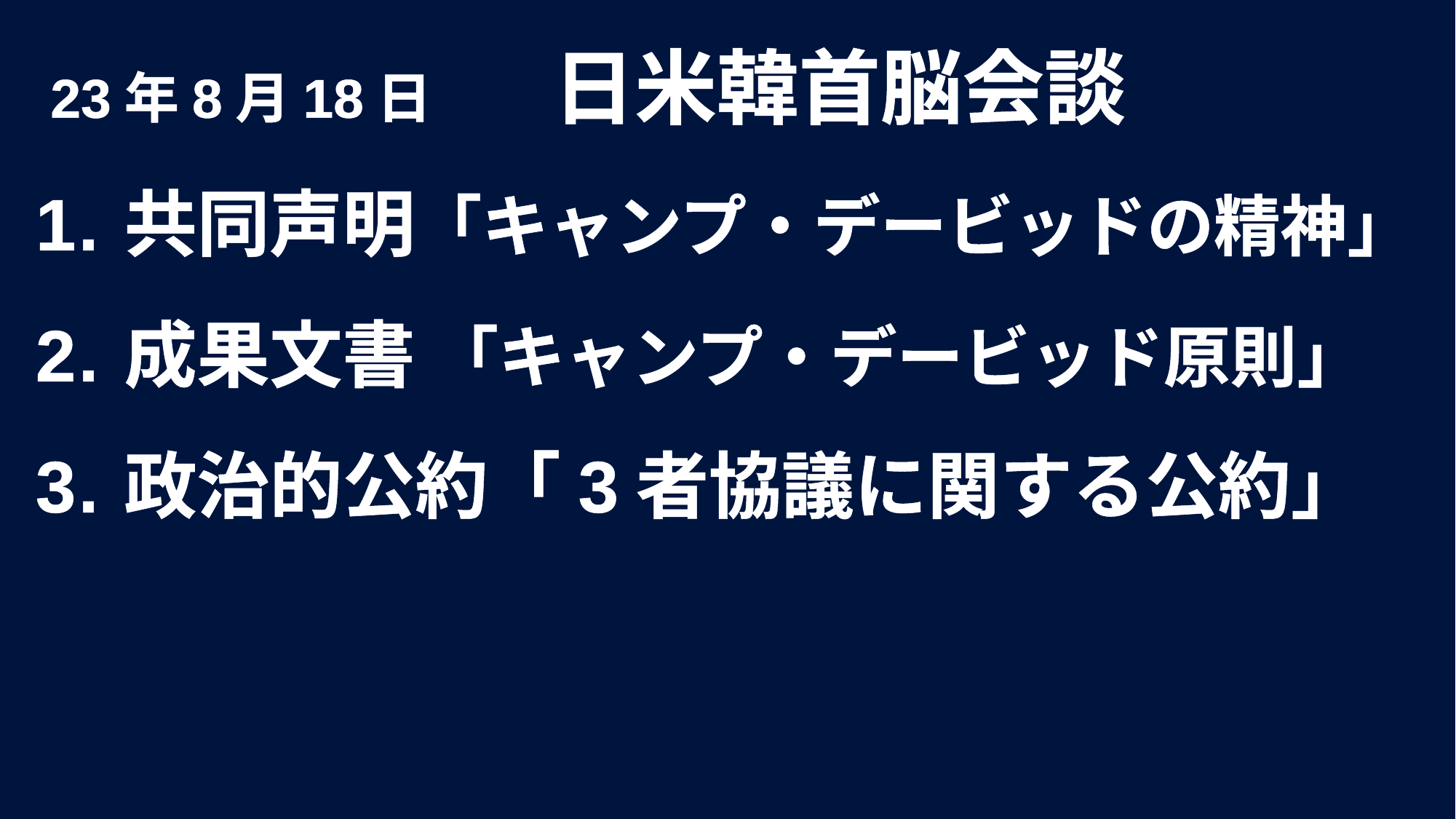

23年8月18日　　 日米韓首脳会談
共同声明「キャンプ・デービッドの精神」
成果文書 「キャンプ・デービッド原則」
政治的公約「3者協議に関する公約」